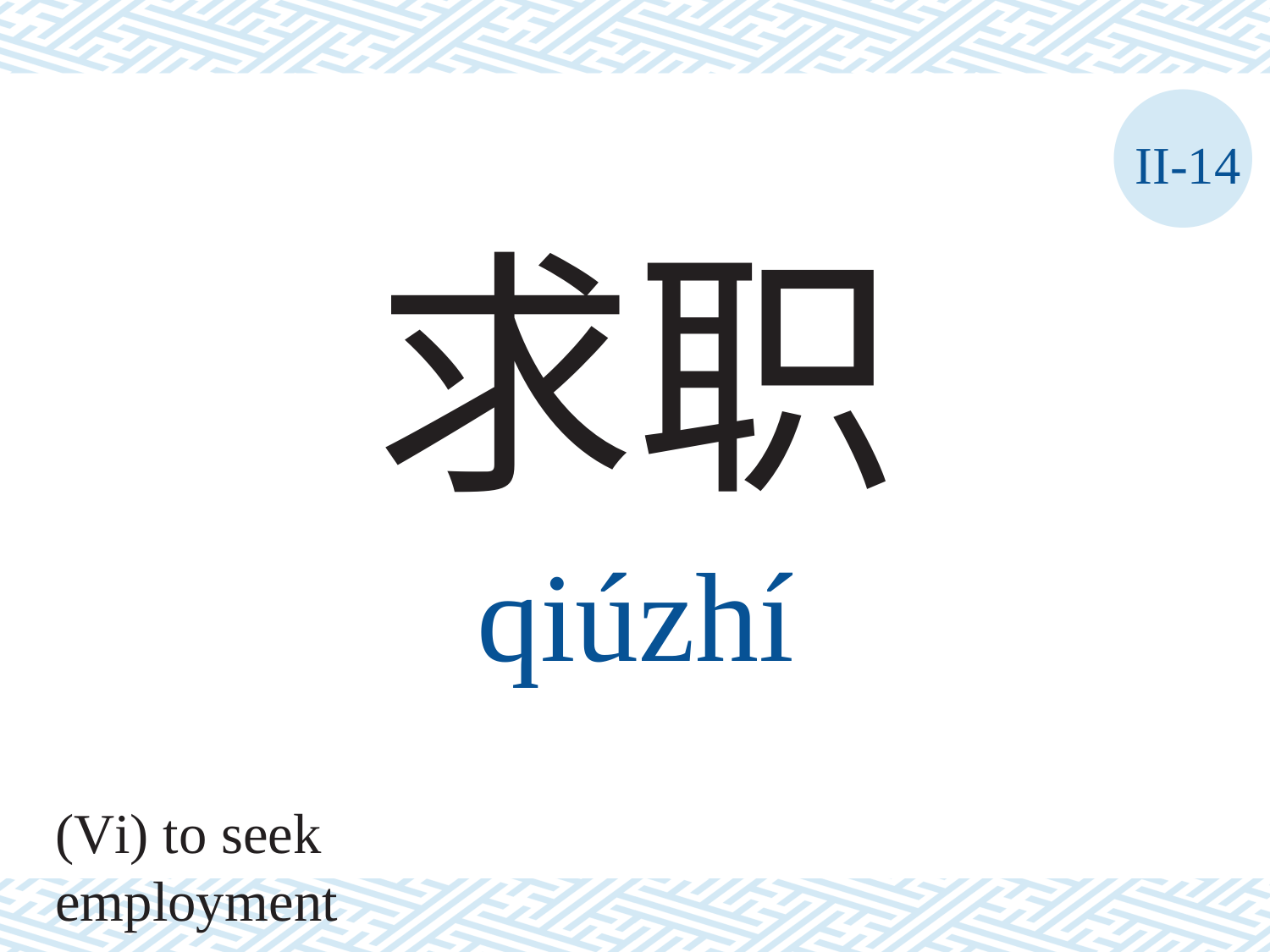

II-14
求职
qiúzhí
(Vi) to seek employment